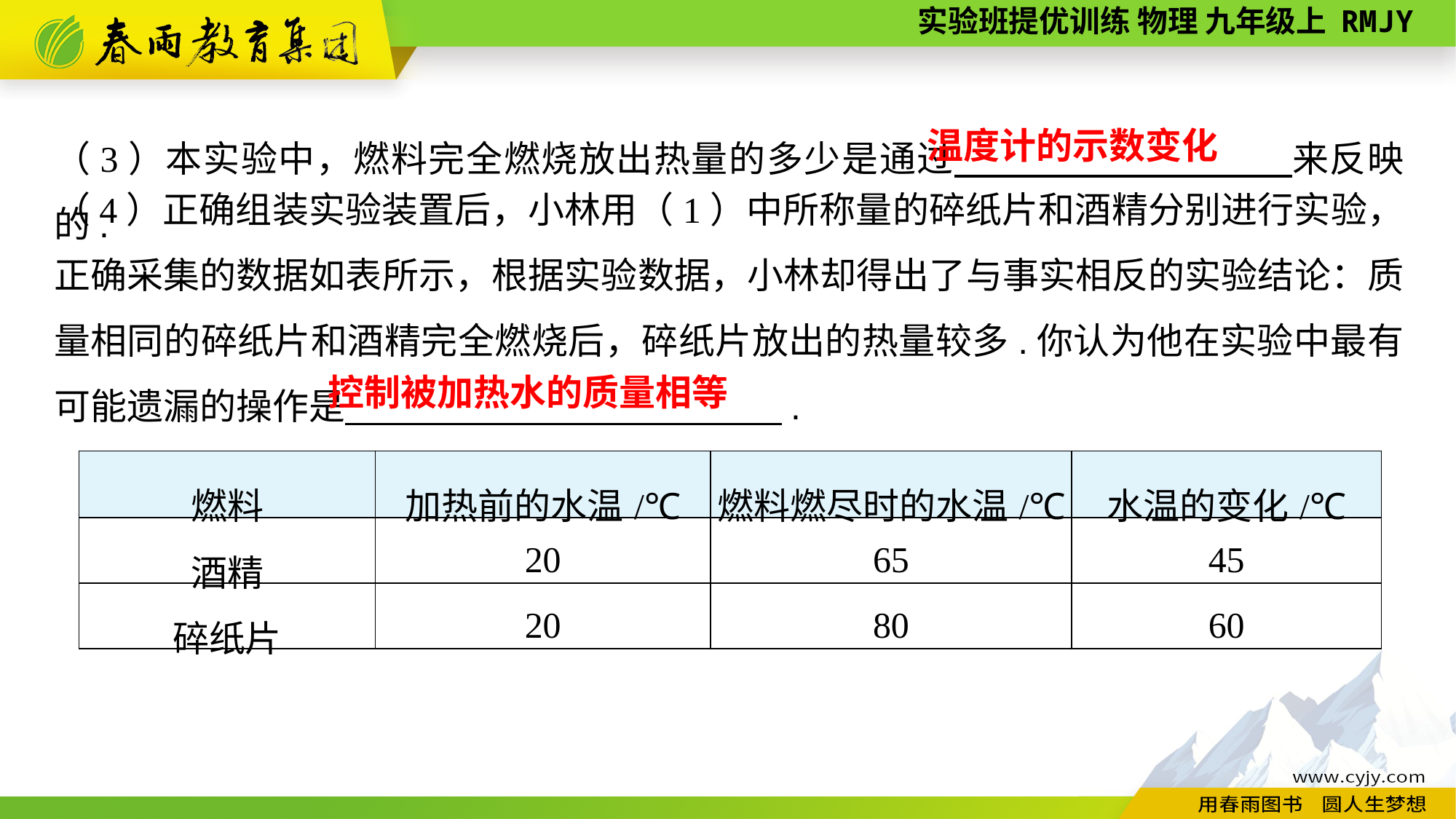

（3）本实验中，燃料完全燃烧放出热量的多少是通过　　　　　　　　　来反映的.
温度计的示数变化
（4）正确组装实验装置后，小林用（1）中所称量的碎纸片和酒精分别进行实验，正确采集的数据如表所示，根据实验数据，小林却得出了与事实相反的实验结论：质量相同的碎纸片和酒精完全燃烧后，碎纸片放出的热量较多.你认为他在实验中最有可能遗漏的操作是　　　　　　　　　　　　.
控制被加热水的质量相等
| 燃料 | 加热前的水温/℃ | 燃料燃尽时的水温/℃ | 水温的变化/℃ |
| --- | --- | --- | --- |
| 酒精 | 20 | 65 | 45 |
| 碎纸片 | 20 | 80 | 60 |